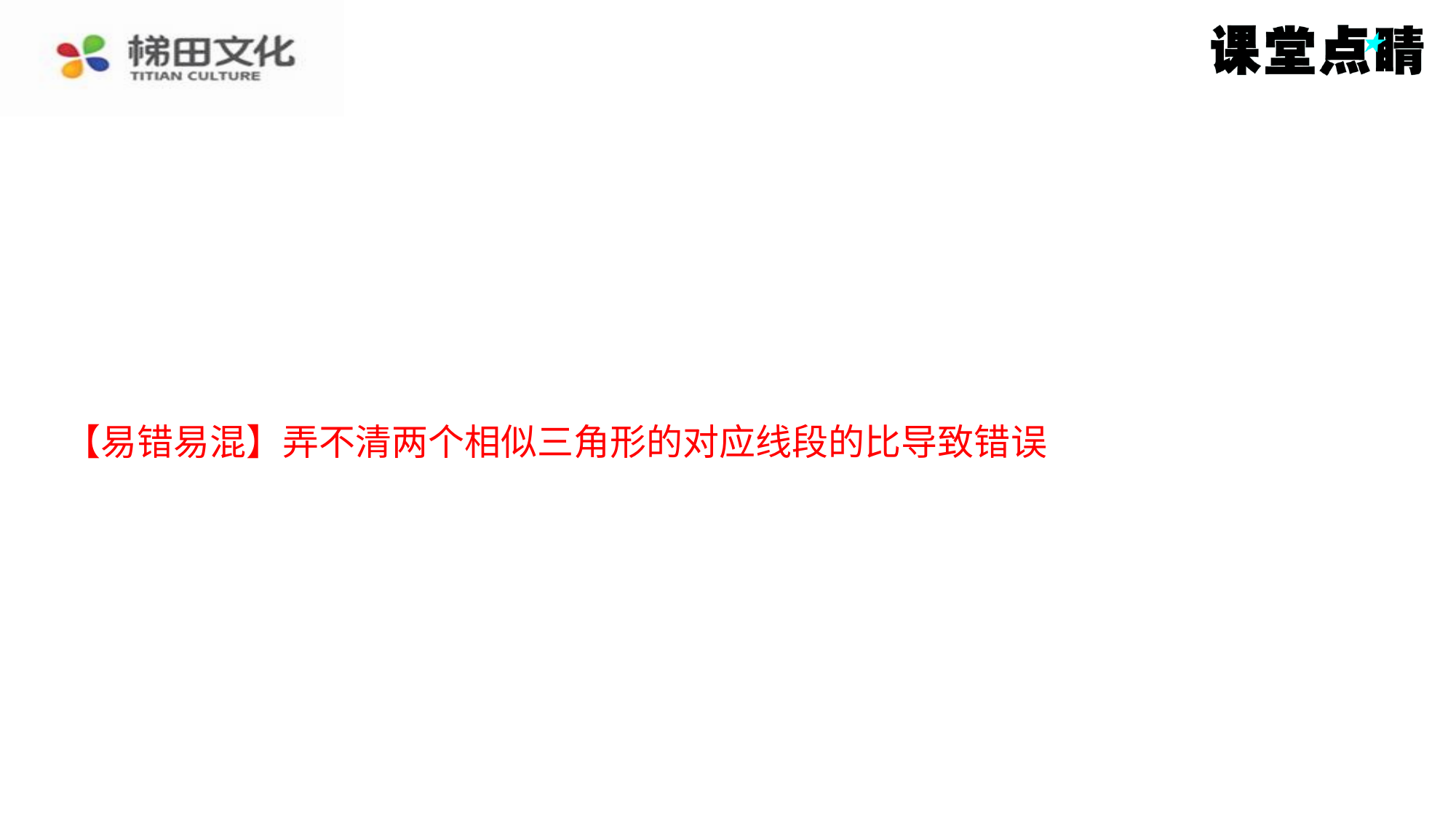

【易错易混】弄不清两个相似三角形的对应线段的比导致错误
【易错易混】弄不清两个相似三角形的对应线段的比导致错误